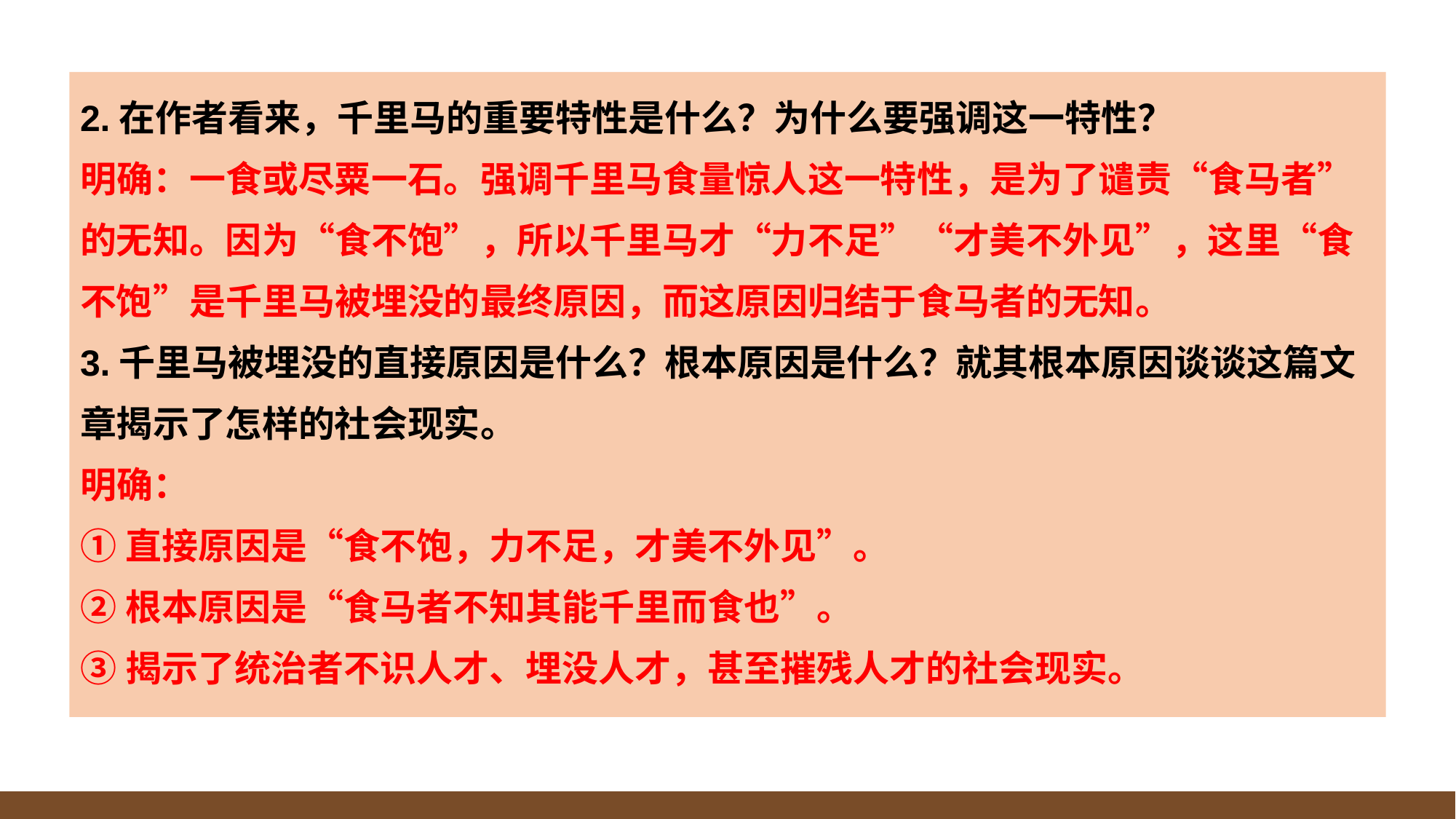

2.在作者看来，千里马的重要特性是什么？为什么要强调这一特性？
明确：一食或尽粟一石。强调千里马食量惊人这一特性，是为了谴责“食马者”的无知。因为“食不饱”，所以千里马才“力不足”“才美不外见”，这里“食不饱”是千里马被埋没的最终原因，而这原因归结于食马者的无知。
3.千里马被埋没的直接原因是什么？根本原因是什么？就其根本原因谈谈这篇文章揭示了怎样的社会现实。
明确：
①直接原因是“食不饱，力不足，才美不外见”。
②根本原因是“食马者不知其能千里而食也”。
③揭示了统治者不识人才、埋没人才，甚至摧残人才的社会现实。